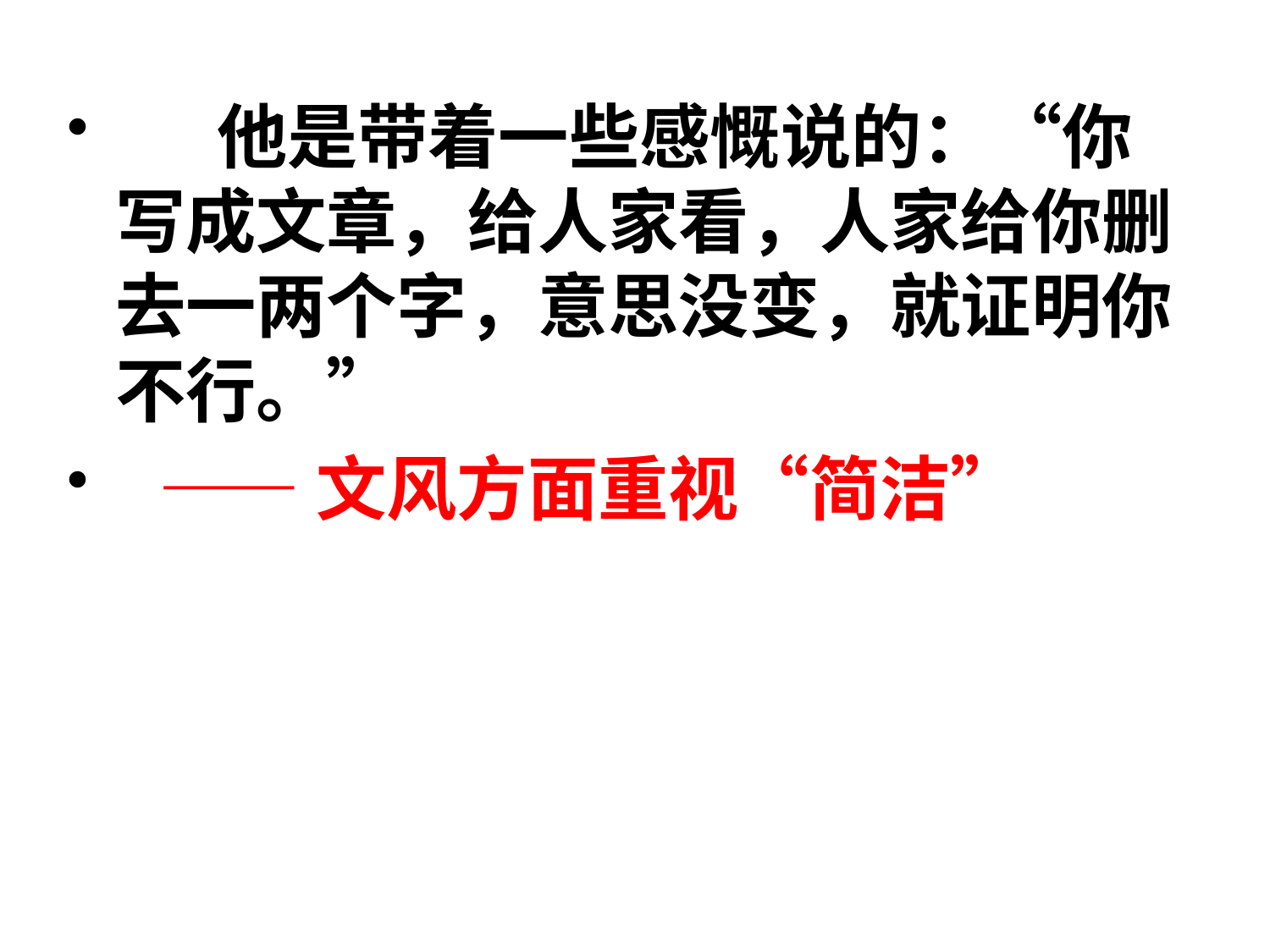

他是带着一些感慨说的：“你写成文章，给人家看，人家给你删去一两个字，意思没变，就证明你不行。”
   ——文风方面重视“简洁”